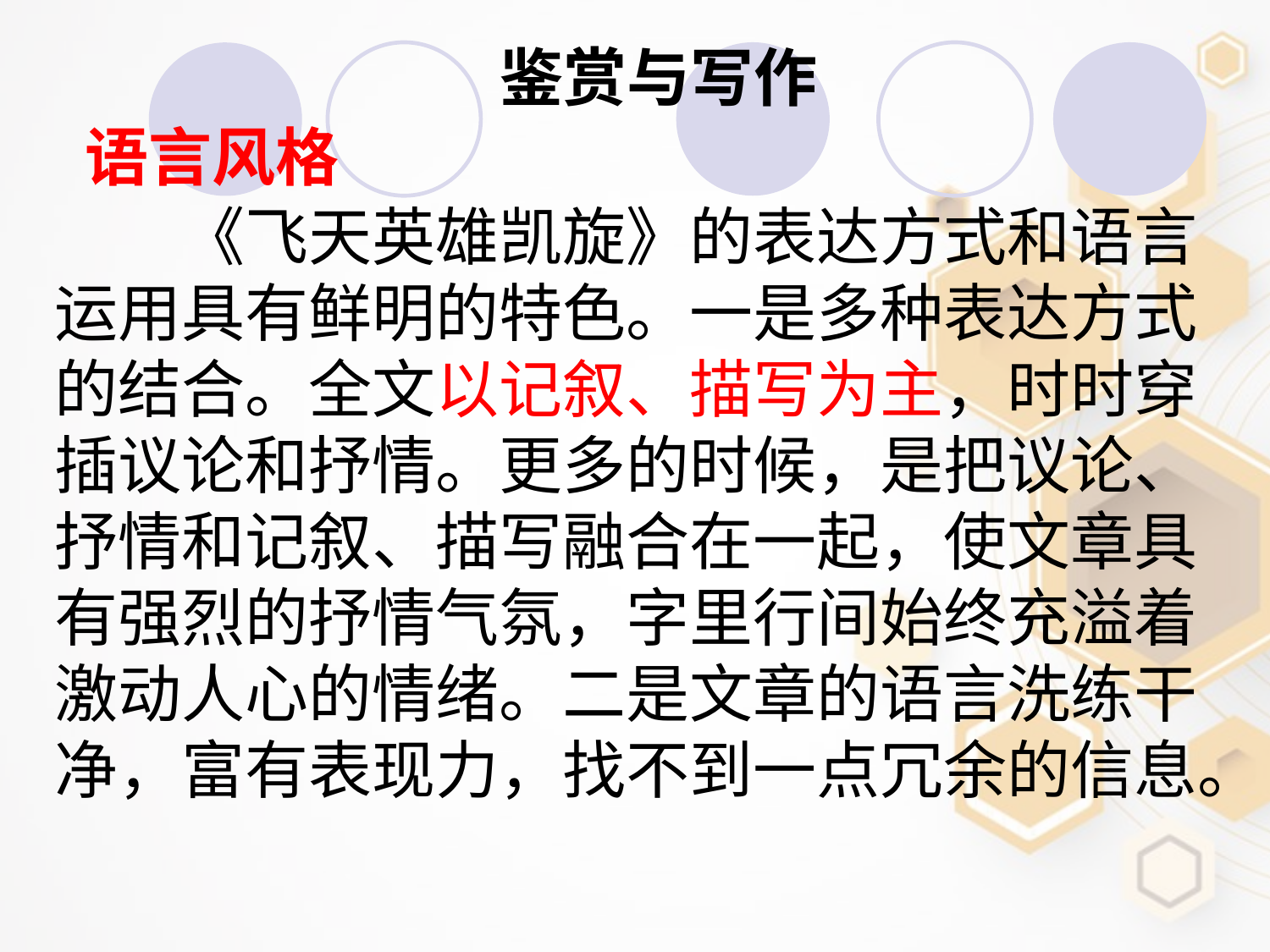

鉴赏与写作
语言风格
　　《飞天英雄凯旋》的表达方式和语言运用具有鲜明的特色。一是多种表达方式的结合。全文以记叙、描写为主，时时穿插议论和抒情。更多的时候，是把议论、抒情和记叙、描写融合在一起，使文章具有强烈的抒情气氛，字里行间始终充溢着激动人心的情绪。二是文章的语言洗练干净，富有表现力，找不到一点冗余的信息。